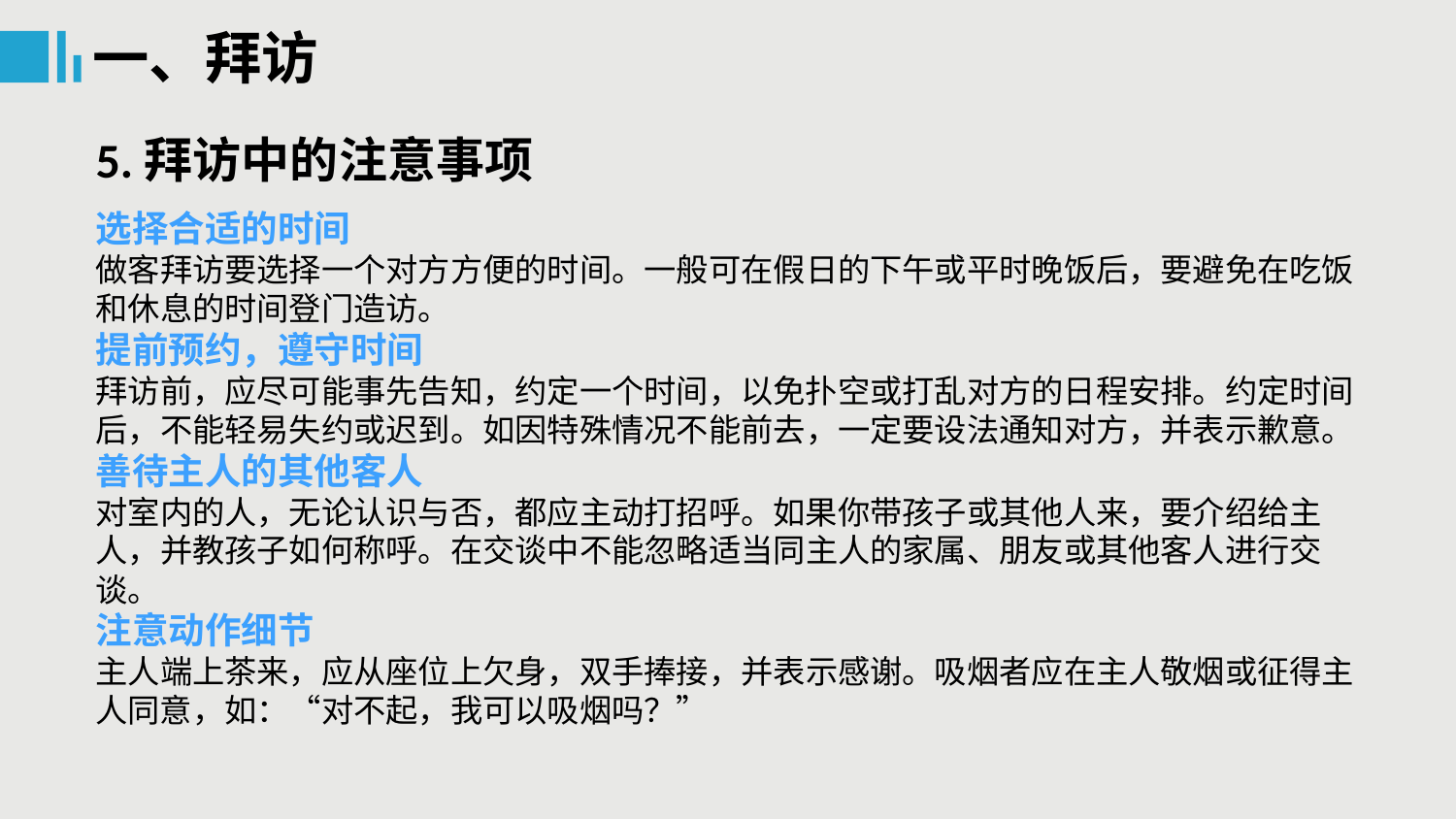

一、拜访

5.拜访中的注意事项
选择合适的时间
做客拜访要选择一个对方方便的时间。一般可在假日的下午或平时晚饭后，要避免在吃饭和休息的时间登门造访。
提前预约，遵守时间
拜访前，应尽可能事先告知，约定一个时间，以免扑空或打乱对方的日程安排。约定时间后，不能轻易失约或迟到。如因特殊情况不能前去，一定要设法通知对方，并表示歉意。
善待主人的其他客人
对室内的人，无论认识与否，都应主动打招呼。如果你带孩子或其他人来，要介绍给主人，并教孩子如何称呼。在交谈中不能忽略适当同主人的家属、朋友或其他客人进行交谈。
注意动作细节
主人端上茶来，应从座位上欠身，双手捧接，并表示感谢。吸烟者应在主人敬烟或征得主人同意，如：“对不起，我可以吸烟吗？”